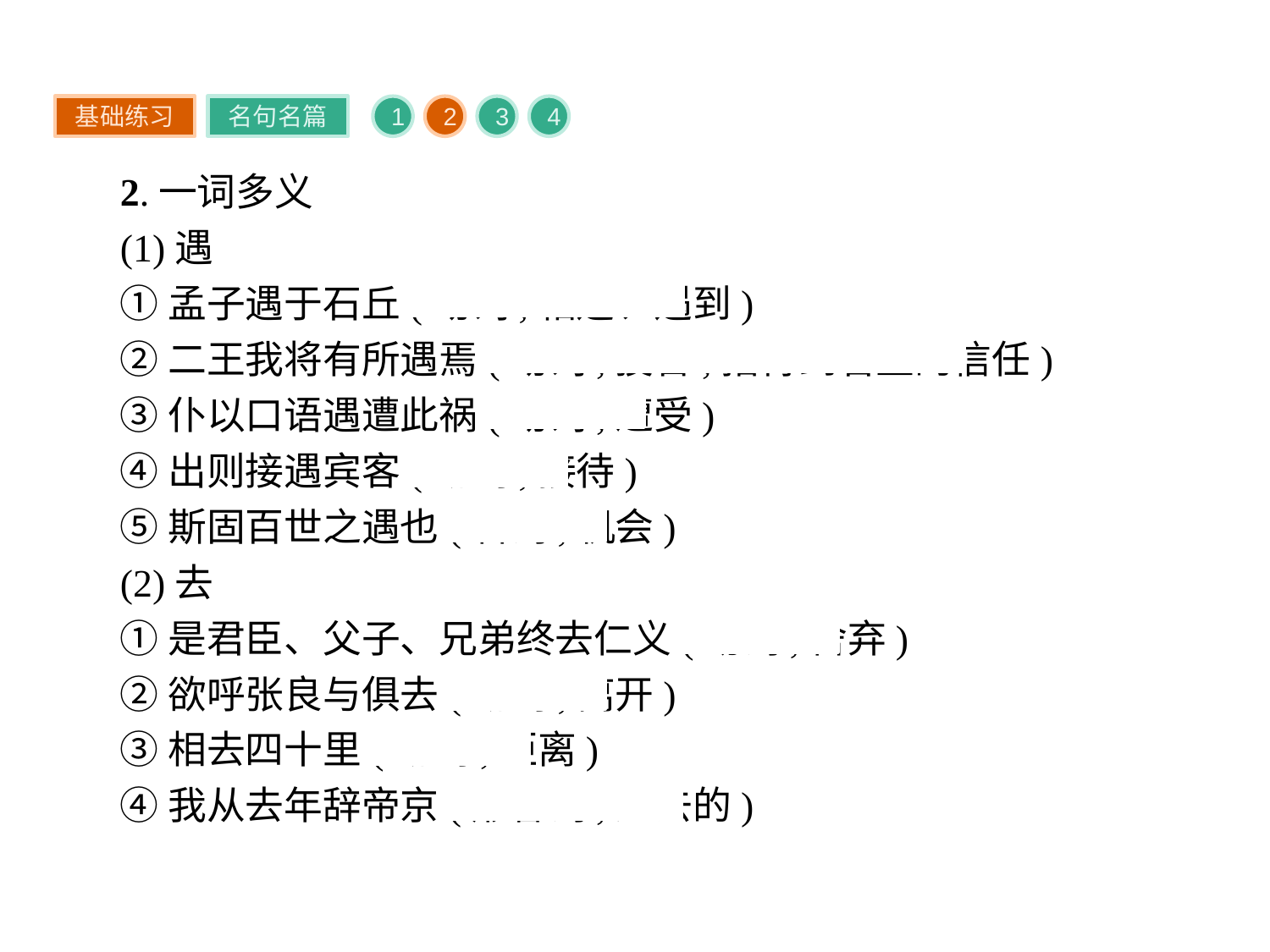

基础练习
名句名篇
1
2
3
4
2.一词多义
(1)遇
①孟子遇于石丘(动词,相遇、遇到)
②二王我将有所遇焉(动词,投合,指得到君主的信任)
③仆以口语遇遭此祸(动词,遭受)
④出则接遇宾客(动词,接待)
⑤斯固百世之遇也(名词,机会)
(2)去
①是君臣、父子、兄弟终去仁义(动词,舍弃)
②欲呼张良与俱去(动词,离开)
③相去四十里(动词,距离)
④我从去年辞帝京(形容词,过去的)